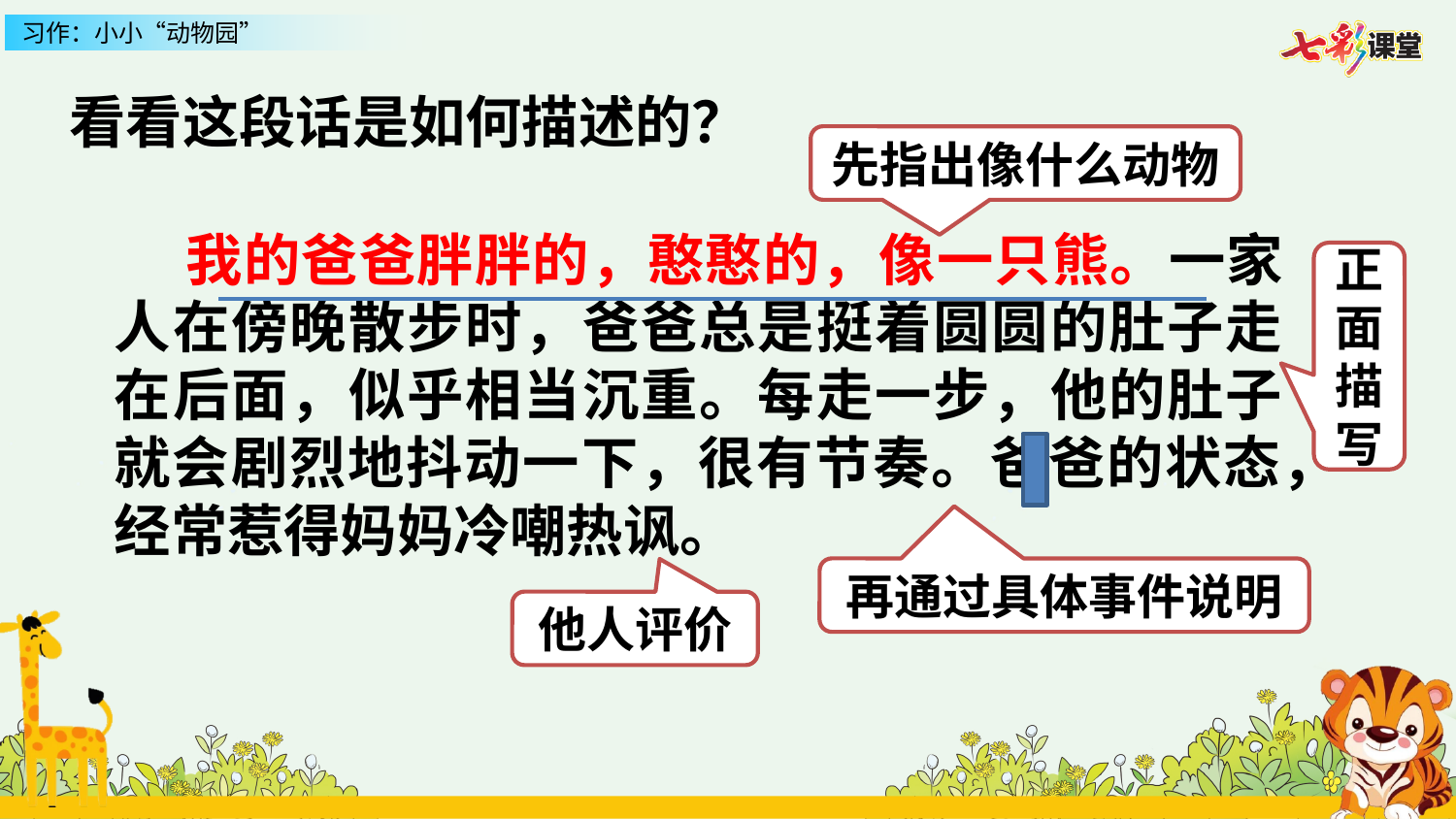

看看这段话是如何描述的？
先指出像什么动物
    我的爸爸胖胖的，憨憨的，像一只熊。一家人在傍晚散步时，爸爸总是挺着圆圆的肚子走在后面，似乎相当沉重。每走一步，他的肚子就会剧烈地抖动一下，很有节奏。爸爸的状态，经常惹得妈妈冷嘲热讽。
正面描写

再通过具体事件说明
他人评价